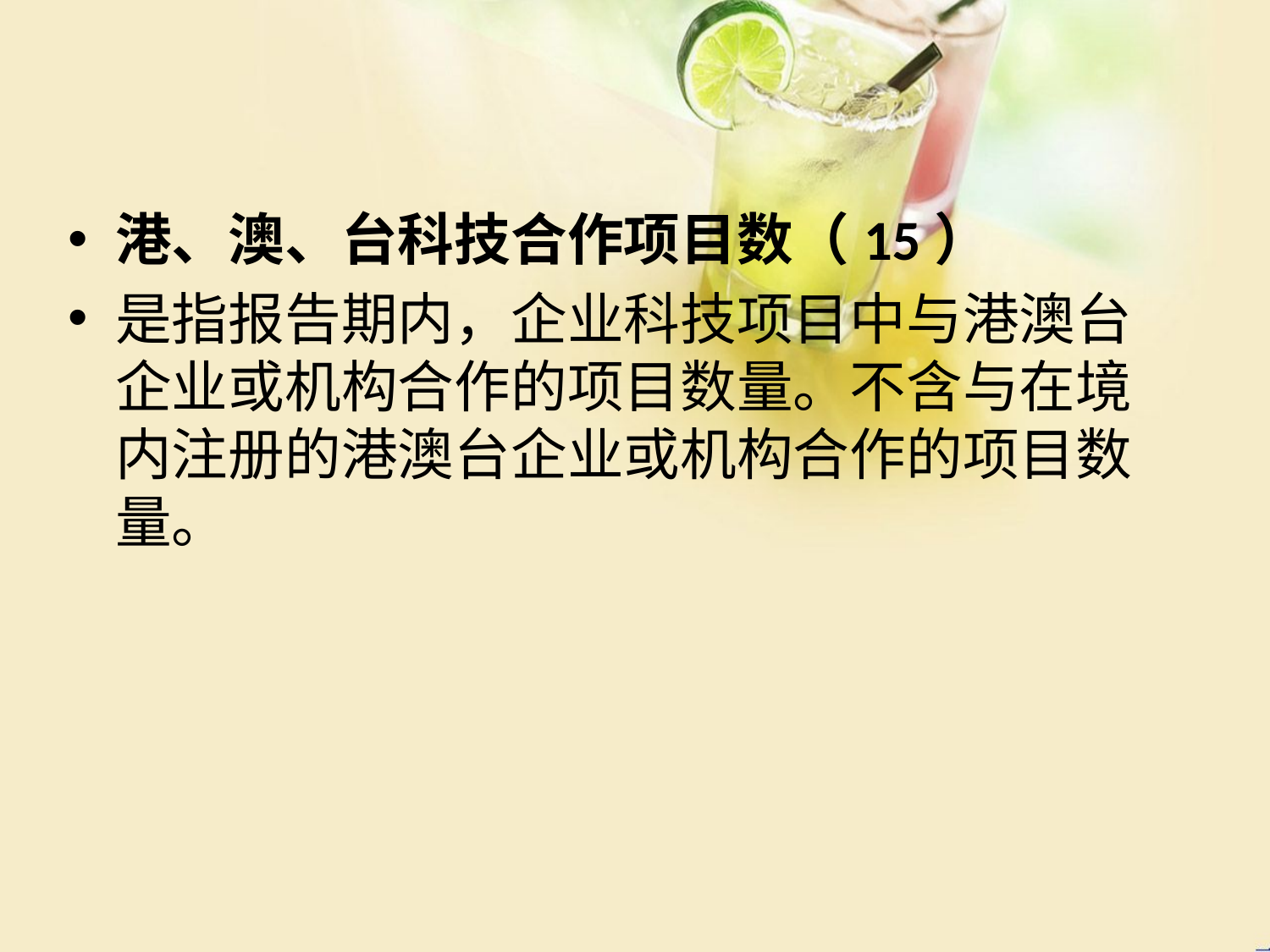

港、澳、台科技合作项目数（15）
是指报告期内，企业科技项目中与港澳台企业或机构合作的项目数量。不含与在境内注册的港澳台企业或机构合作的项目数量。